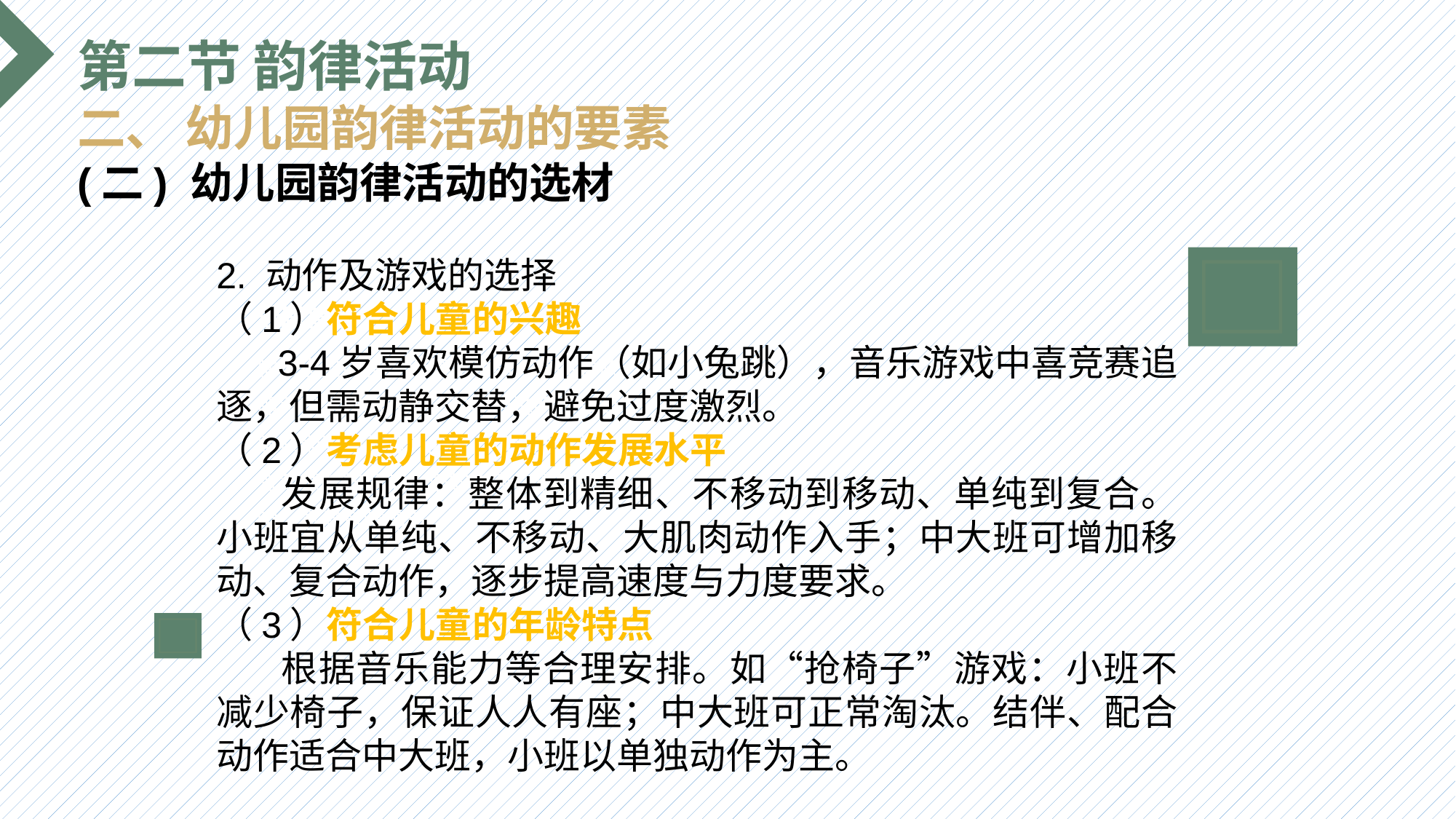

第二节 韵律活动
二、 幼儿园韵律活动的要素
(二) 幼儿园韵律活动的选材

2. 动作及游戏的选择
（1）符合儿童的兴趣
      3-4岁喜欢模仿动作（如小兔跳），音乐游戏中喜竞赛追逐，但需动静交替，避免过度激烈。
（2）考虑儿童的动作发展水平
      发展规律：整体到精细、不移动到移动、单纯到复合。小班宜从单纯、不移动、大肌肉动作入手；中大班可增加移动、复合动作，逐步提高速度与力度要求。
（3）符合儿童的年龄特点
      根据音乐能力等合理安排。如“抢椅子”游戏：小班不减少椅子，保证人人有座；中大班可正常淘汰。结伴、配合动作适合中大班，小班以单独动作为主。

选题背景
输入您的内容，请简要说明，言简意赅即可输入您的内容，请简要说明，言简意赅即可输入您的内容，请简要说明，言简意赅即可输入您的内容，请简要说明，言简意赅即可